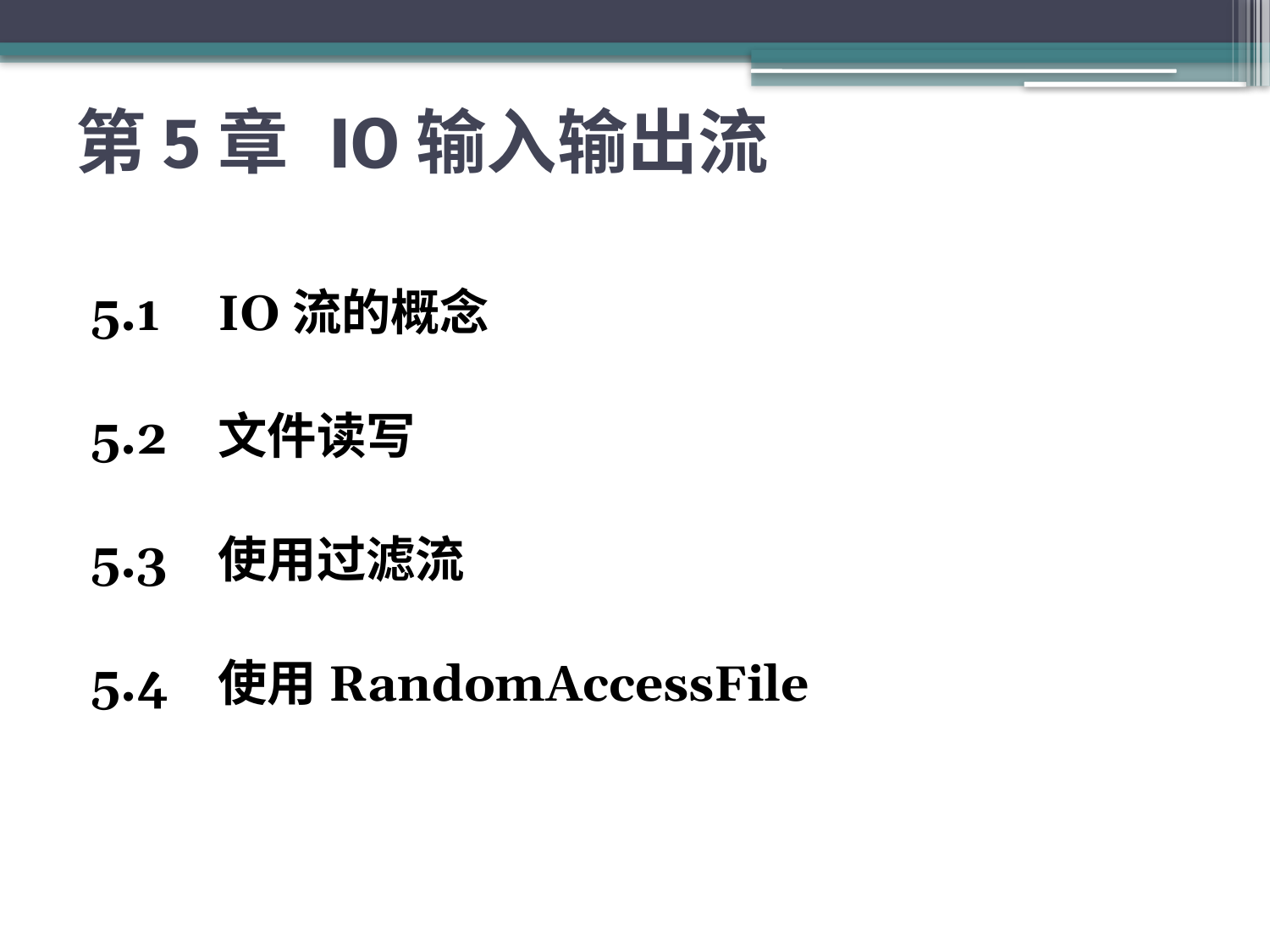

# 第5章	IO输入输出流
5.1	IO流的概念
5.2	文件读写
5.3	使用过滤流
5.4	使用RandomAccessFile